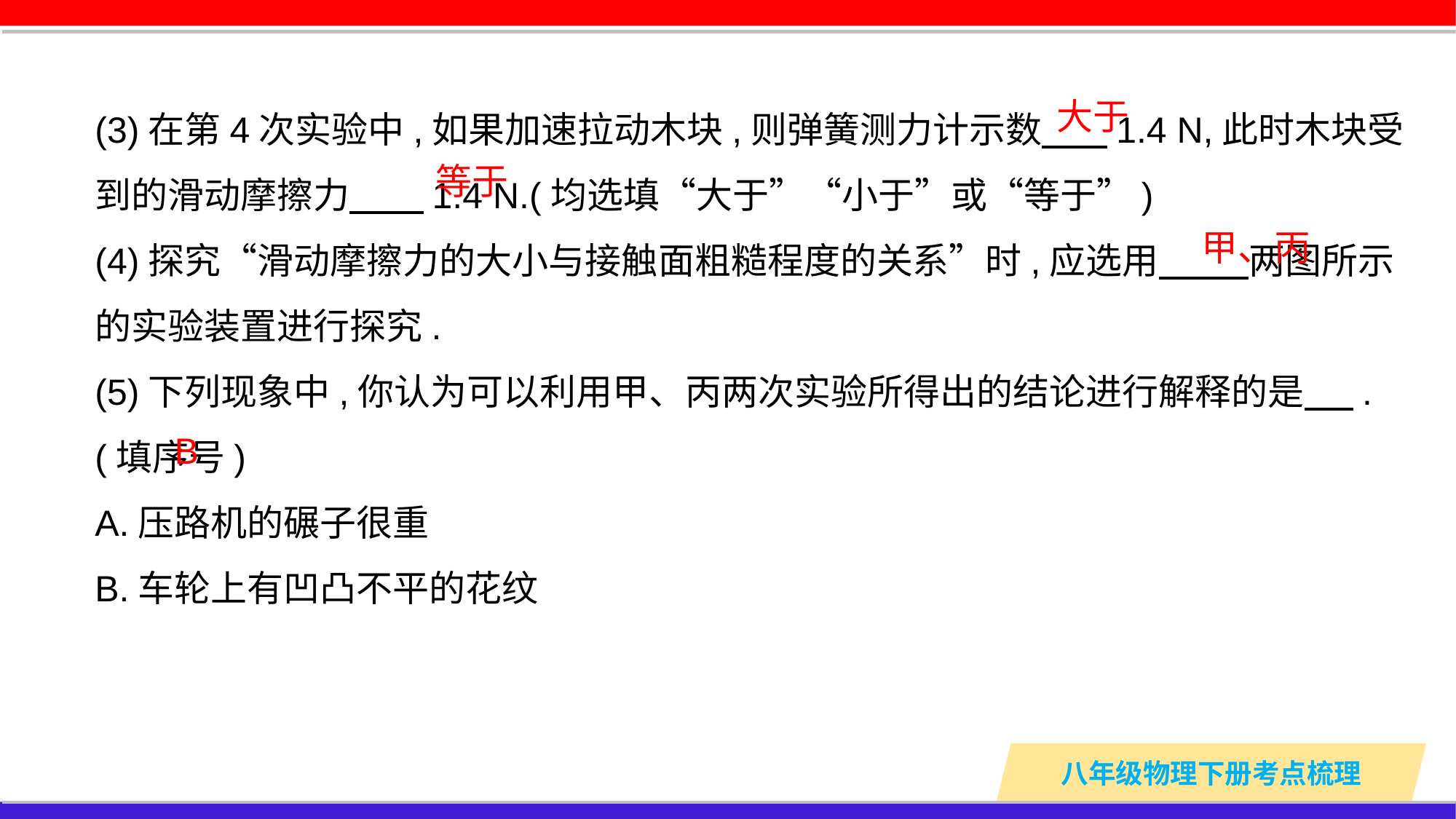

(3)在第4次实验中,如果加速拉动木块,则弹簧测力计示数        1.4 N,此时木块受到的滑动摩擦力         1.4 N.(均选填“大于”“小于”或“等于”)
(4)探究“滑动摩擦力的大小与接触面粗糙程度的关系”时,应选用           两图所示的实验装置进行探究.
(5)下列现象中,你认为可以利用甲、丙两次实验所得出的结论进行解释的是      .(填序号)
A.压路机的碾子很重
B.车轮上有凹凸不平的花纹
大于
等于
甲、丙
B